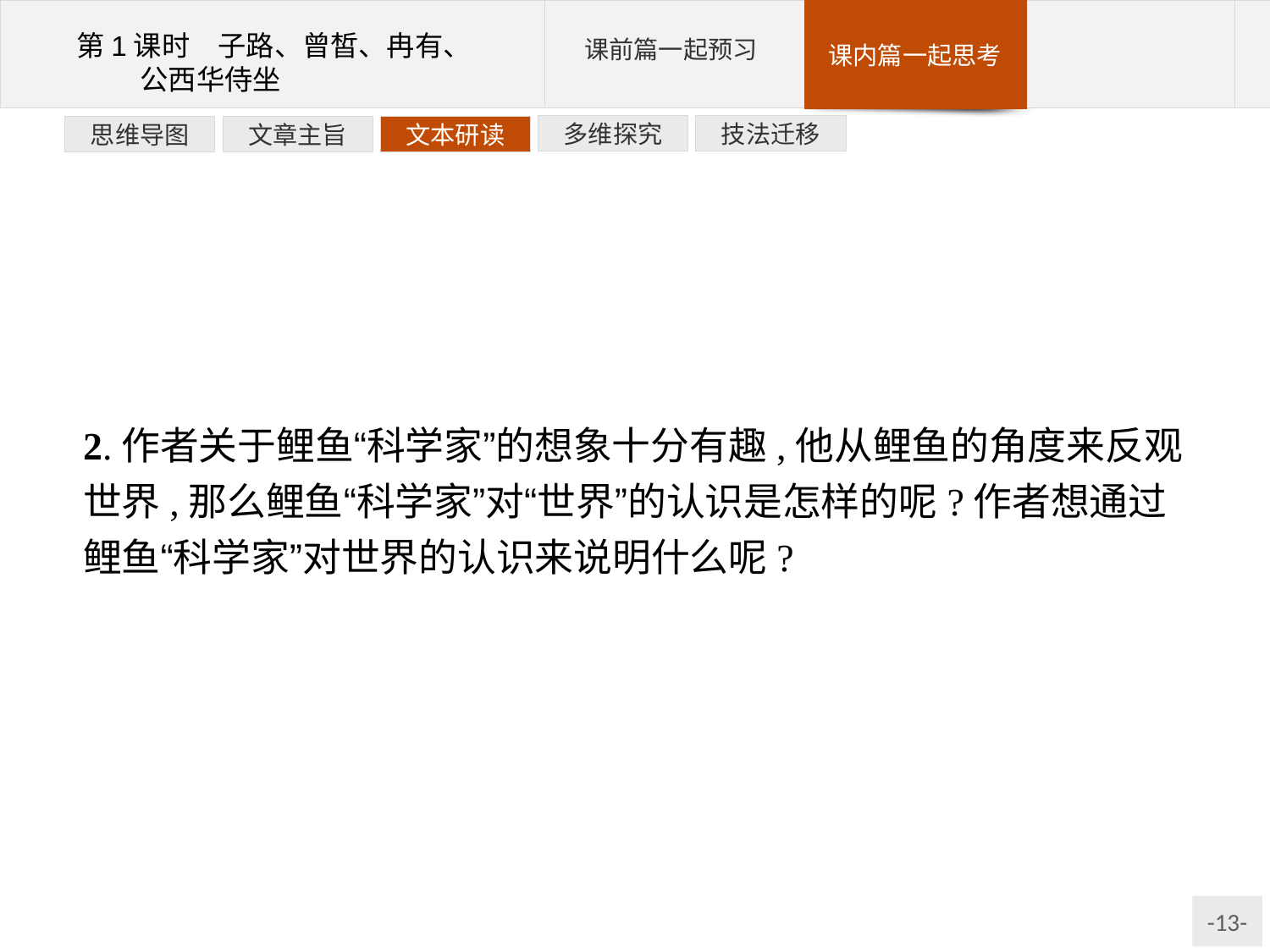

技法迁移
多维探究
文本研读
文章主旨
思维导图
2.作者关于鲤鱼“科学家”的想象十分有趣,他从鲤鱼的角度来反观世界,那么鲤鱼“科学家”对“世界”的认识是怎样的呢?作者想通过鲤鱼“科学家”对世界的认识来说明什么呢?